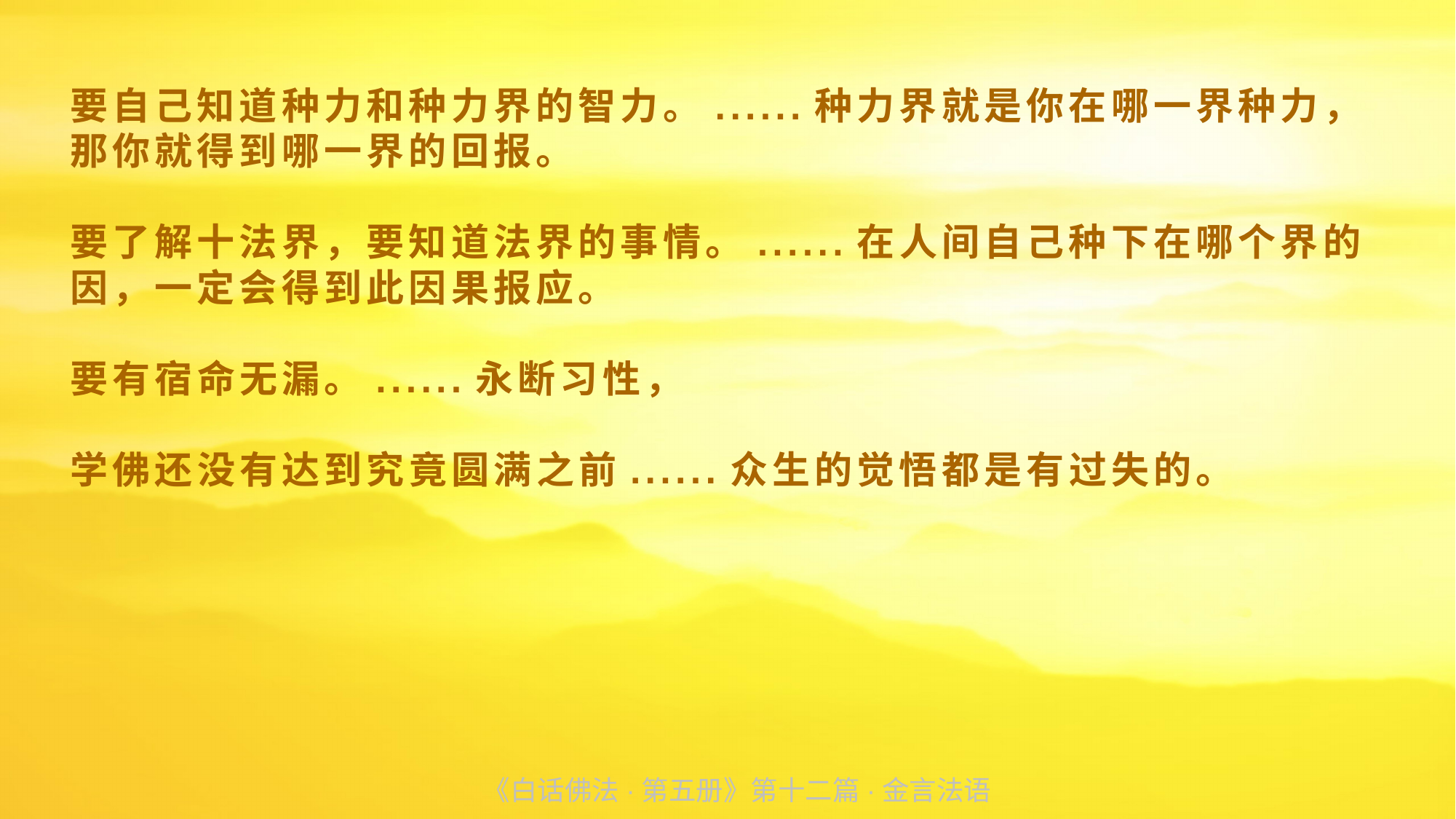

要自己知道种力和种力界的智力。......种力界就是你在哪一界种力，那你就得到哪一界的回报。

要了解十法界，要知道法界的事情。......在人间自己种下在哪个界的因，一定会得到此因果报应。

要有宿命无漏。......永断习性，

学佛还没有达到究竟圆满之前......众生的觉悟都是有过失的。

  《白话佛法·第五册》第十二篇·金言法语